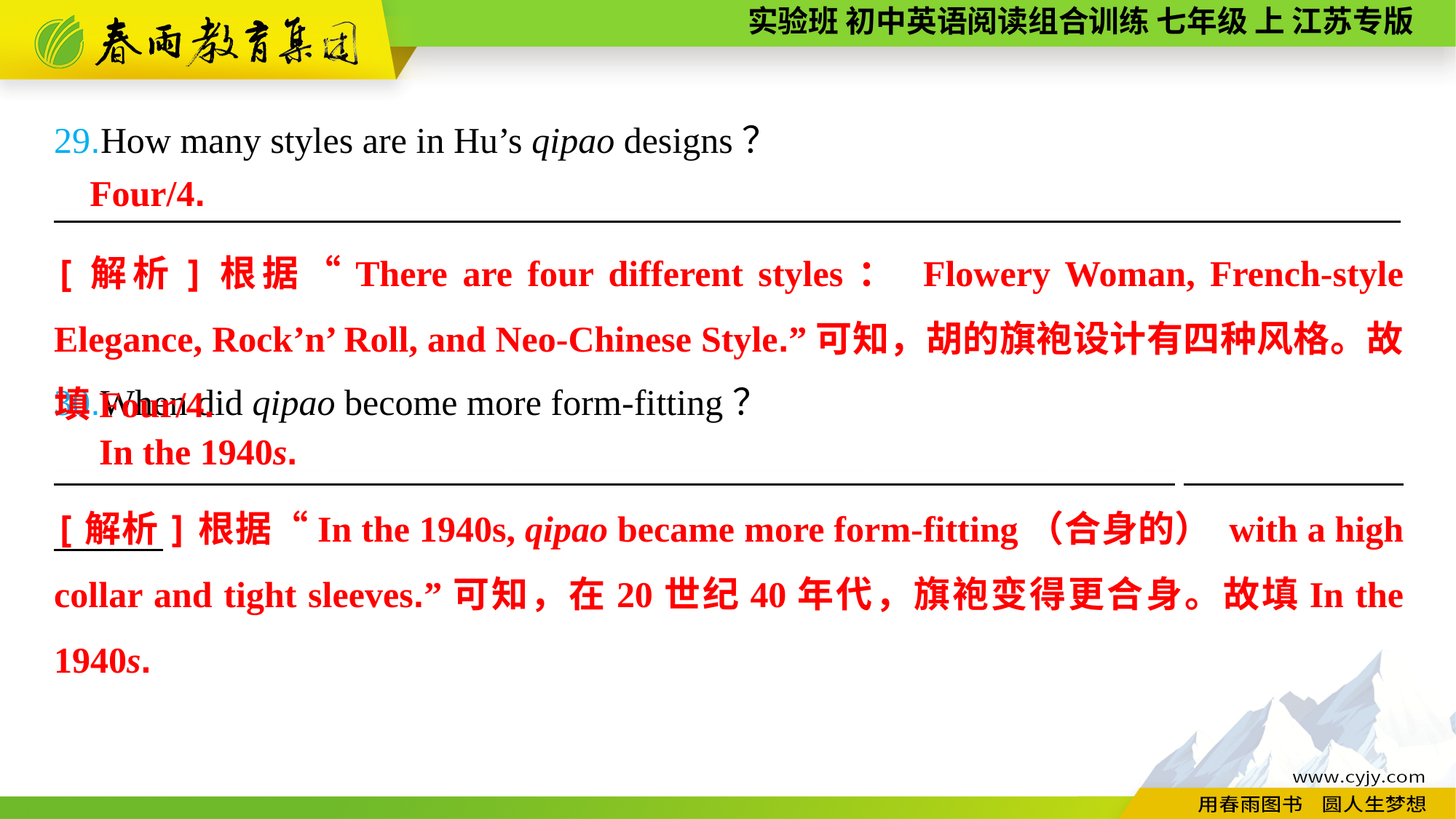

29.How many styles are in Hu’s qipao designs？
—————————————————————————————————————

30.When did qipao become more form-fitting？
—————————————————————————————————————
Four/4.
[解析]根据“There are four different styles： Flowery Woman, French-style Elegance, Rock’n’ Roll, and Neo-Chinese Style.”可知，胡的旗袍设计有四种风格。故填Four/4.
In the 1940s.
[解析]根据“In the 1940s, qipao became more form-fitting（合身的） with a high collar and tight sleeves.”可知，在20世纪40年代，旗袍变得更合身。故填In the 1940s.